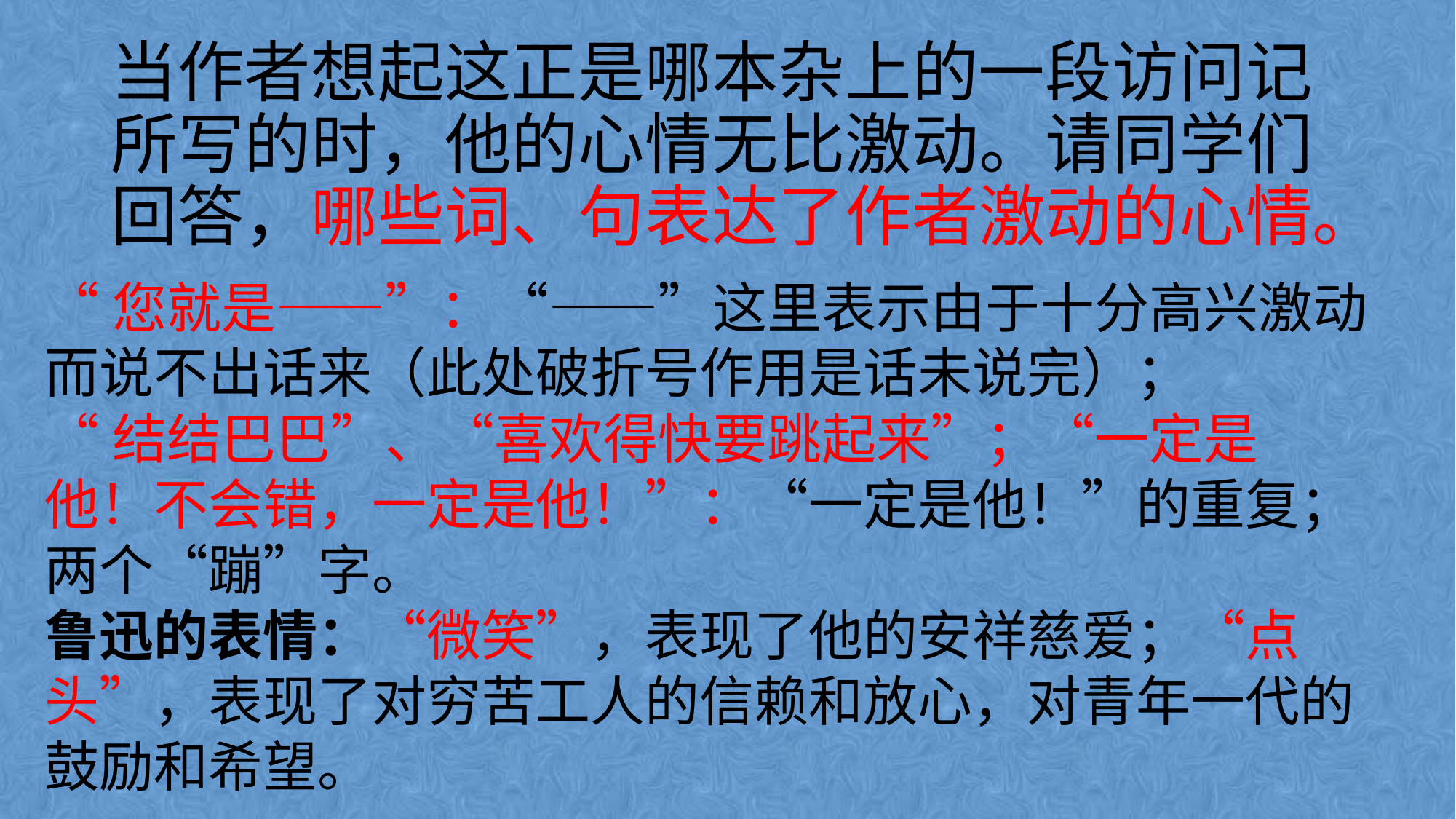

# 当作者想起这正是哪本杂上的一段访问记所写的时，他的心情无比激动。请同学们回答，哪些词、句表达了作者激动的心情。
“您就是——”：“——”这里表示由于十分高兴激动而说不出话来（此处破折号作用是话未说完）；
“结结巴巴”、“喜欢得快要跳起来”；“一定是
他！不会错，一定是他！”：“一定是他！”的重复；两个“蹦”字。
鲁迅的表情：“微笑”，表现了他的安祥慈爱；“点头”，表现了对穷苦工人的信赖和放心，对青年一代的鼓励和希望。